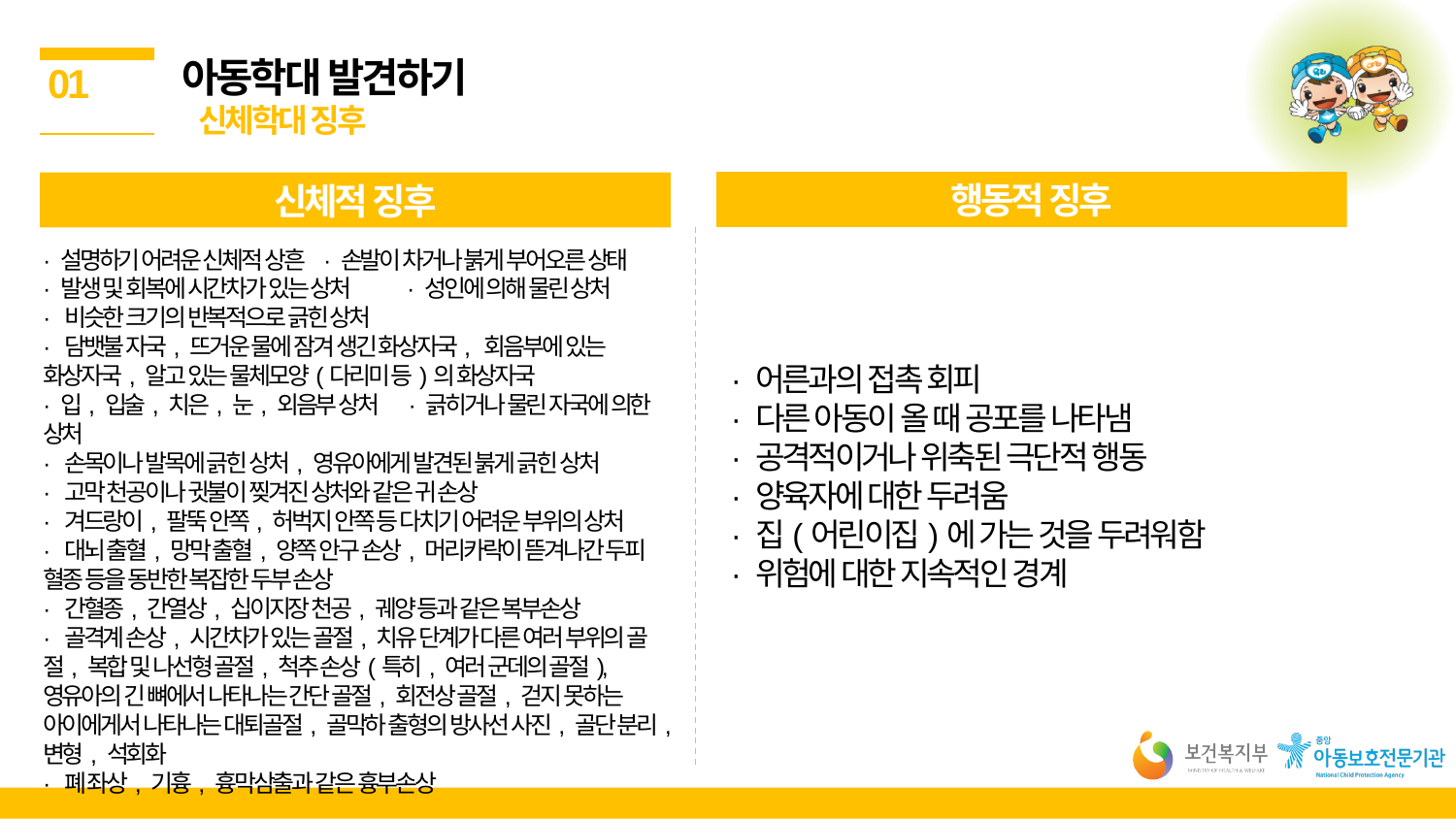

아동학대 발견하기
 신체학대 징후
01
행동적 징후
신체적 징후
· 설명하기 어려운 신체적 상흔   · 손발이 차거나 붉게 부어오른 상태
· 발생 및 회복에 시간차가 있는 상처             · 성인에 의해 물린 상처
·  비슷한 크기의 반복적으로 긁힌 상처
·  담뱃불 자국, 뜨거운 물에 잠겨 생긴 화상자국,  회음부에 있는 화상자국, 알고 있는 물체모양(다리미 등)의 화상자국
· 입, 입술, 치은, 눈, 외음부 상처      · 긁히거나 물린 자국에 의한 상처
·  손목이나 발목에 긁힌 상처, 영유아에게 발견된 붉게 긁힌 상처
·  고막 천공이나 귓불이 찢겨진 상처와 같은 귀 손상
·  겨드랑이, 팔뚝 안쪽, 허벅지 안쪽 등 다치기 어려운 부위의 상처
·  대뇌 출혈, 망막 출혈, 양쪽 안구 손상, 머리카락이 뜯겨나간 두피 혈종 등을 동반한 복잡한 두부 손상
·  간혈종, 간열상, 십이지장 천공, 궤양 등과 같은 복부손상
·  골격계 손상, 시간차가 있는 골절, 치유 단계가 다른 여러 부위의 골절, 복합 및 나선형 골절, 척추 손상(특히, 여러 군데의 골절), 영유아의 긴 뼈에서 나타나는 간단 골절, 회전상 골절, 걷지 못하는 아이에게서 나타나는 대퇴골절, 골막하 출형의 방사선 사진, 골단 분리, 변형, 석회화
·  폐 좌상, 기흉, 흉막삼출과 같은 흉부손상
· 어른과의 접촉 회피
· 다른 아동이 올 때 공포를 나타냄
· 공격적이거나 위축된 극단적 행동
· 양육자에 대한 두려움
· 집(어린이집)에 가는 것을 두려워함
· 위험에 대한 지속적인 경계